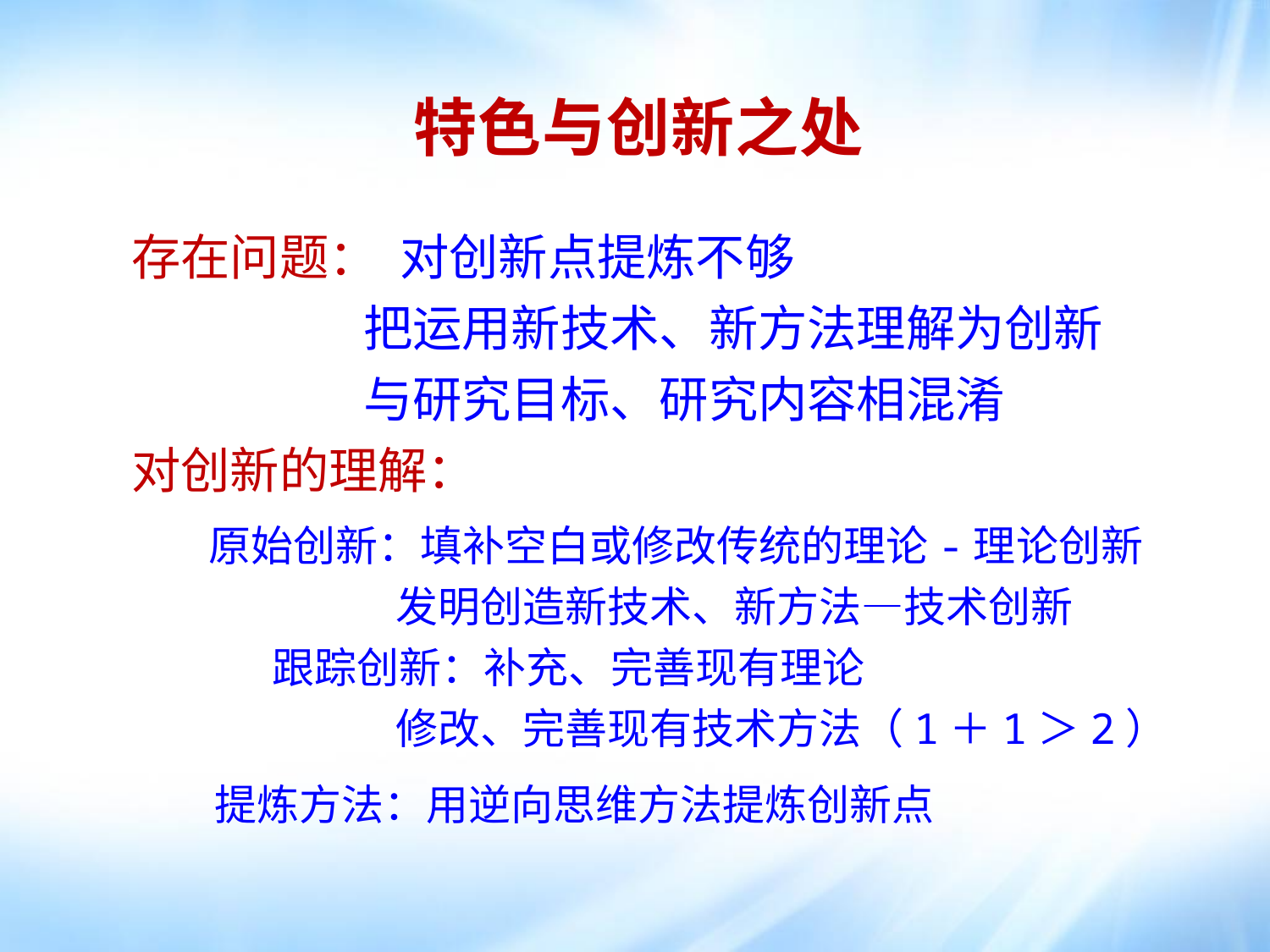

特色与创新之处
存在问题：  对创新点提炼不够
                    把运用新技术、新方法理解为创新
                    与研究目标、研究内容相混淆
对创新的理解：
       原始创新：填补空白或修改传统的理论-理论创新
                    发明创造新技术、新方法—技术创新
       跟踪创新：补充、完善现有理论
                    修改、完善现有技术方法（1＋1＞2）
 提炼方法：用逆向思维方法提炼创新点